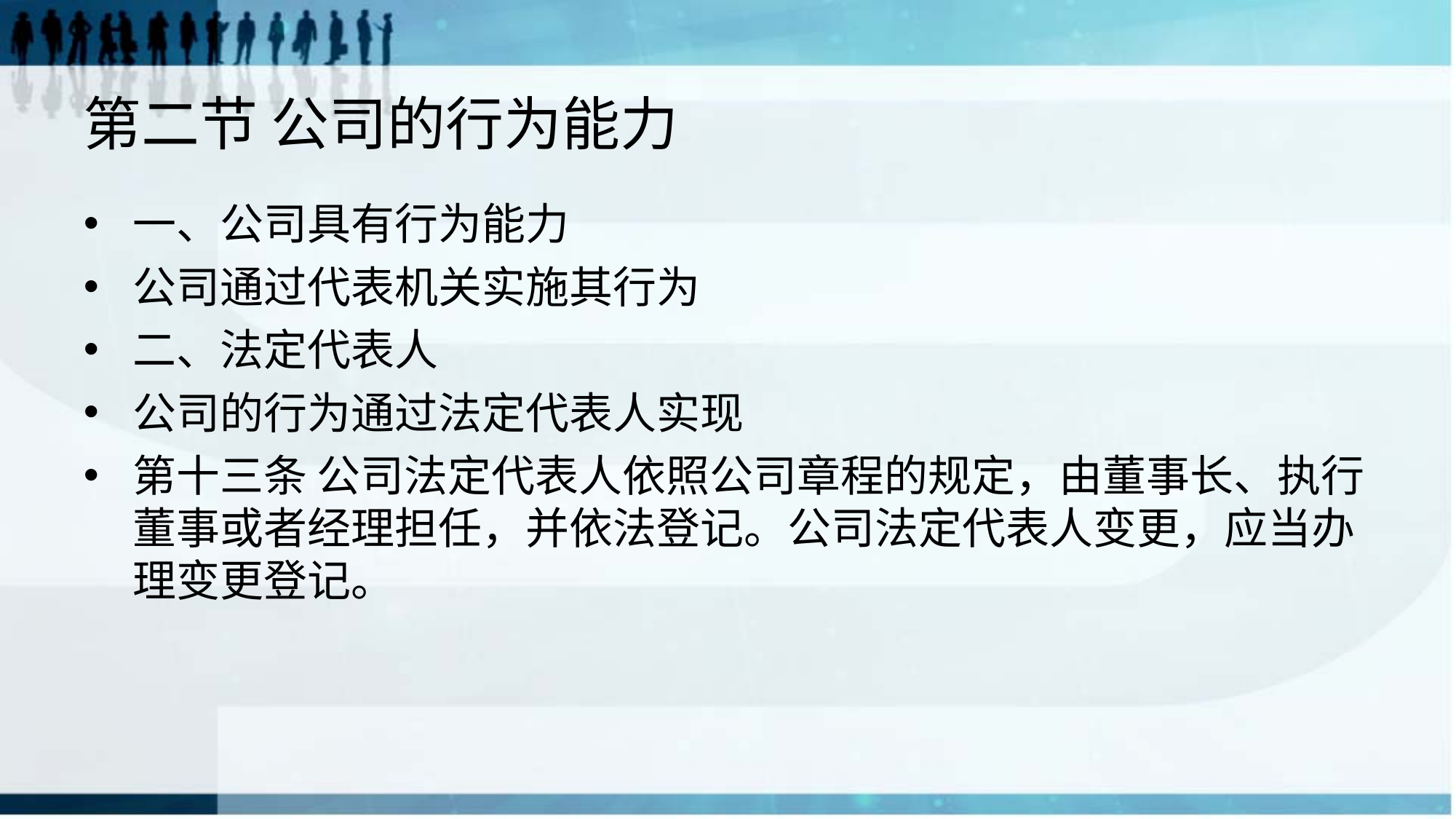

# 第二节 公司的行为能力
一、公司具有行为能力
公司通过代表机关实施其行为
二、法定代表人
公司的行为通过法定代表人实现
第十三条 公司法定代表人依照公司章程的规定，由董事长、执行董事或者经理担任，并依法登记。公司法定代表人变更，应当办理变更登记。